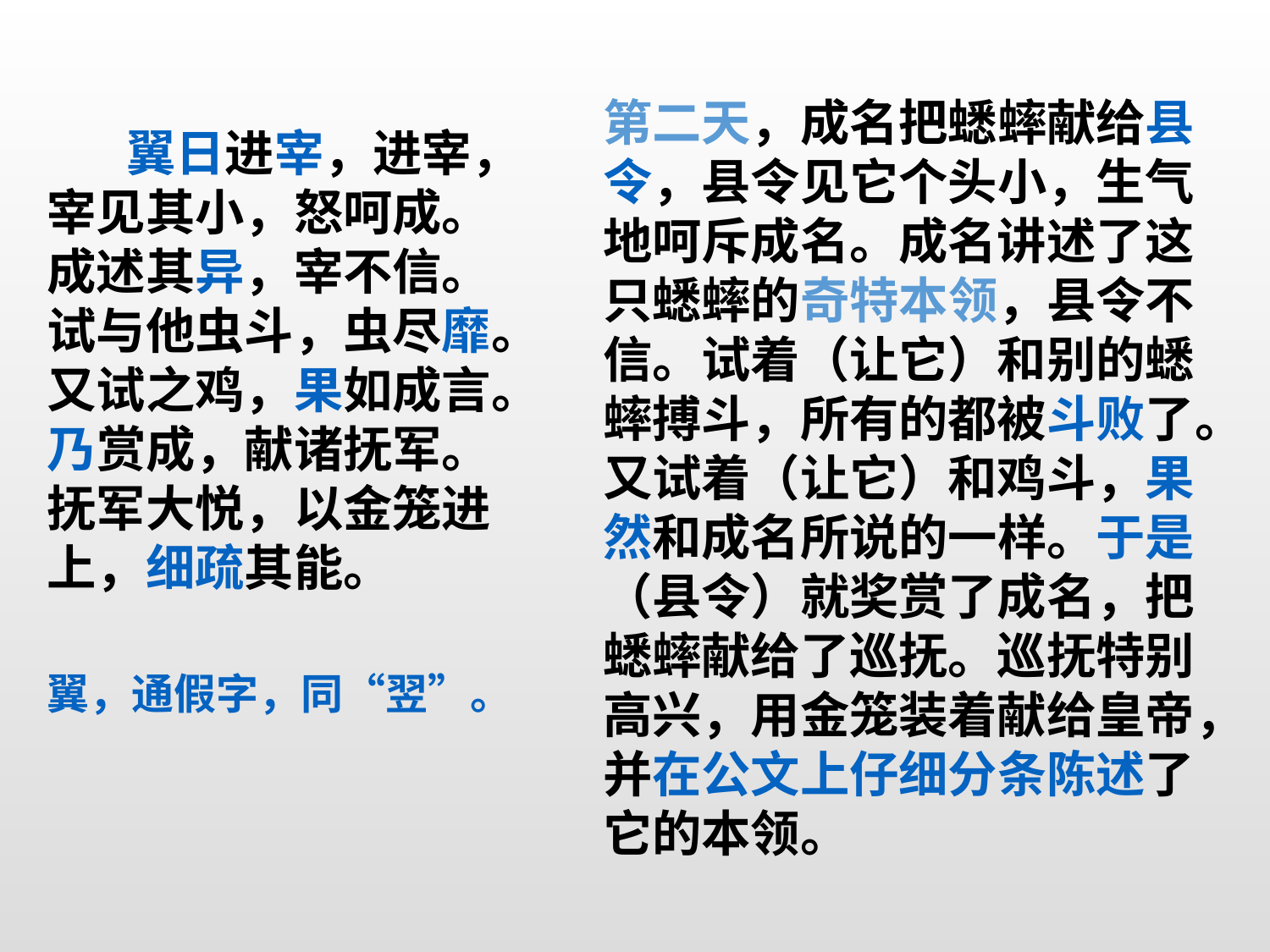

第二天，成名把蟋蟀献给县令，县令见它个头小，生气地呵斥成名。成名讲述了这只蟋蟀的奇特本领，县令不信。试着（让它）和别的蟋蟀搏斗，所有的都被斗败了。又试着（让它）和鸡斗，果然和成名所说的一样。于是（县令）就奖赏了成名，把蟋蟀献给了巡抚。巡抚特别高兴，用金笼装着献给皇帝，并在公文上仔细分条陈述了它的本领。
      翼日进宰，进宰，宰见其小，怒呵成。成述其异，宰不信。试与他虫斗，虫尽靡。又试之鸡，果如成言。乃赏成，献诸抚军。抚军大悦，以金笼进上，细疏其能。
翼，通假字，同“翌”。